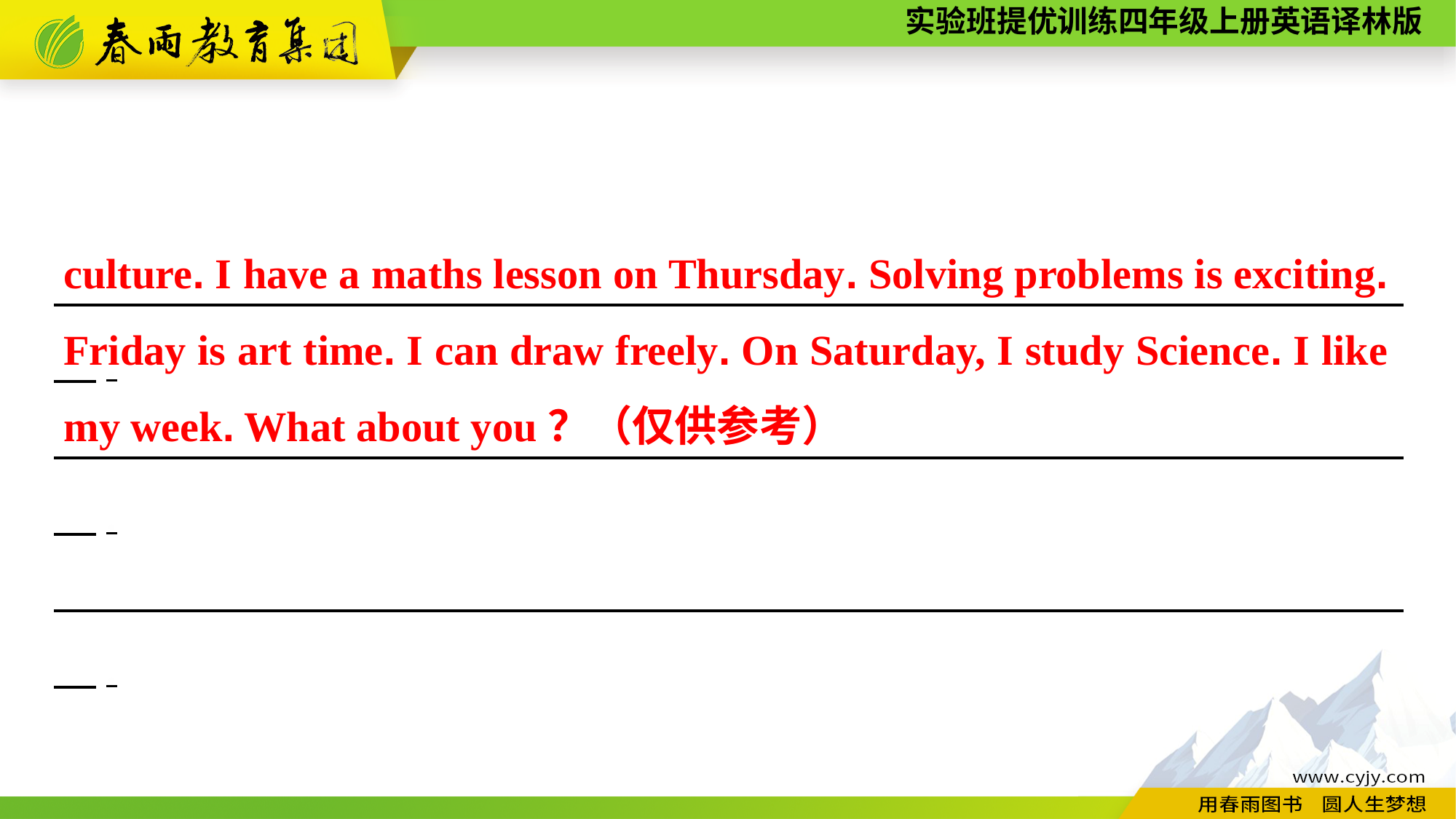

culture. I have a maths lesson on Thursday. Solving problems is exciting. Friday is art time. I can draw freely. On Saturday, I study Science. I like my week. What about you？（仅供参考）
　　　　　　　　　　　　　　　　　　　　　　　　　  　　　　　　.
　　　　　　　　　　　　　　　　　　　　　　　　　  　　　　　　.
　　　　　　　　　　　　　　　　　　　　　　　　　  　　　　　　.